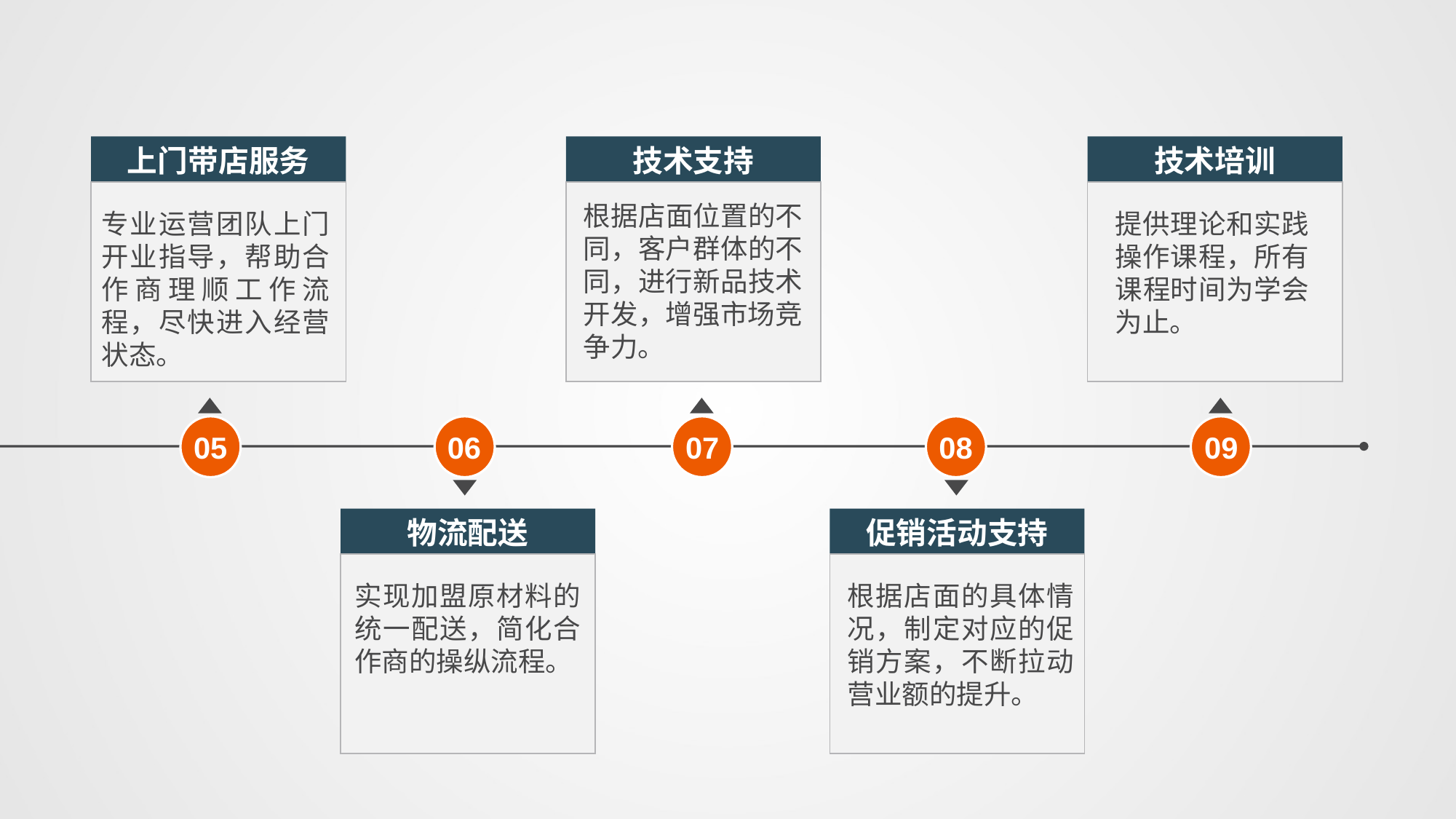

上门带店服务
技术支持
技术培训

根据店面位置的不同，客户群体的不同，进行新品技术开发，增强市场竞争力。
专业运营团队上门开业指导，帮助合作商理顺工作流程，尽快进入经营状态。
提供理论和实践操作课程，所有课程时间为学会为止。

05
06
07
08
09

物流配送
促销活动支持

实现加盟原材料的统一配送，简化合作商的操纵流程。
根据店面的具体情况，制定对应的促销方案，不断拉动营业额的提升。